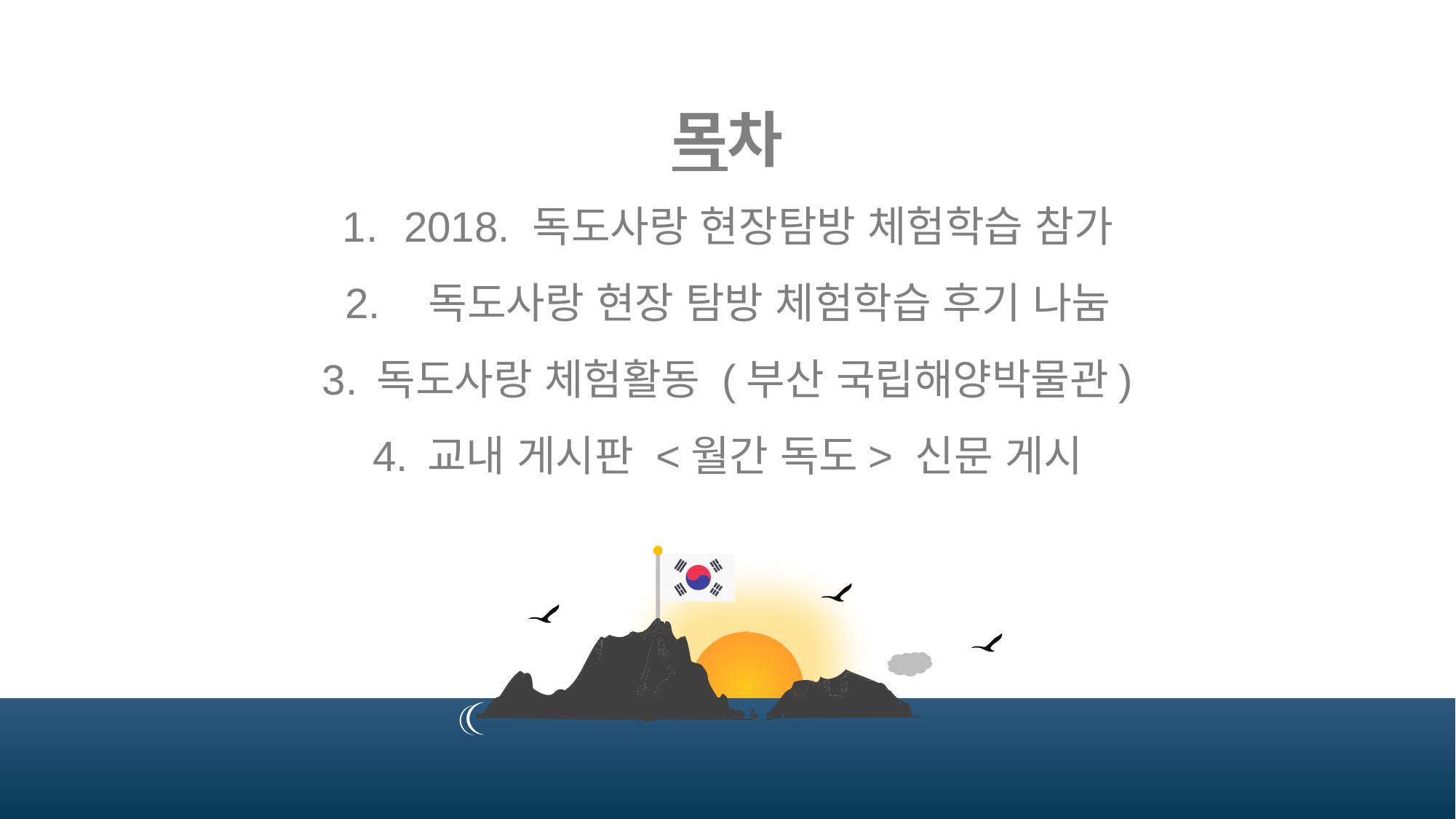

목차
2018. 독도사랑 현장탐방 체험학습 참가
 독도사랑 현장 탐방 체험학습 후기 나눔
독도사랑 체험활동 (부산 국립해양박물관)
교내 게시판 <월간 독도> 신문 게시